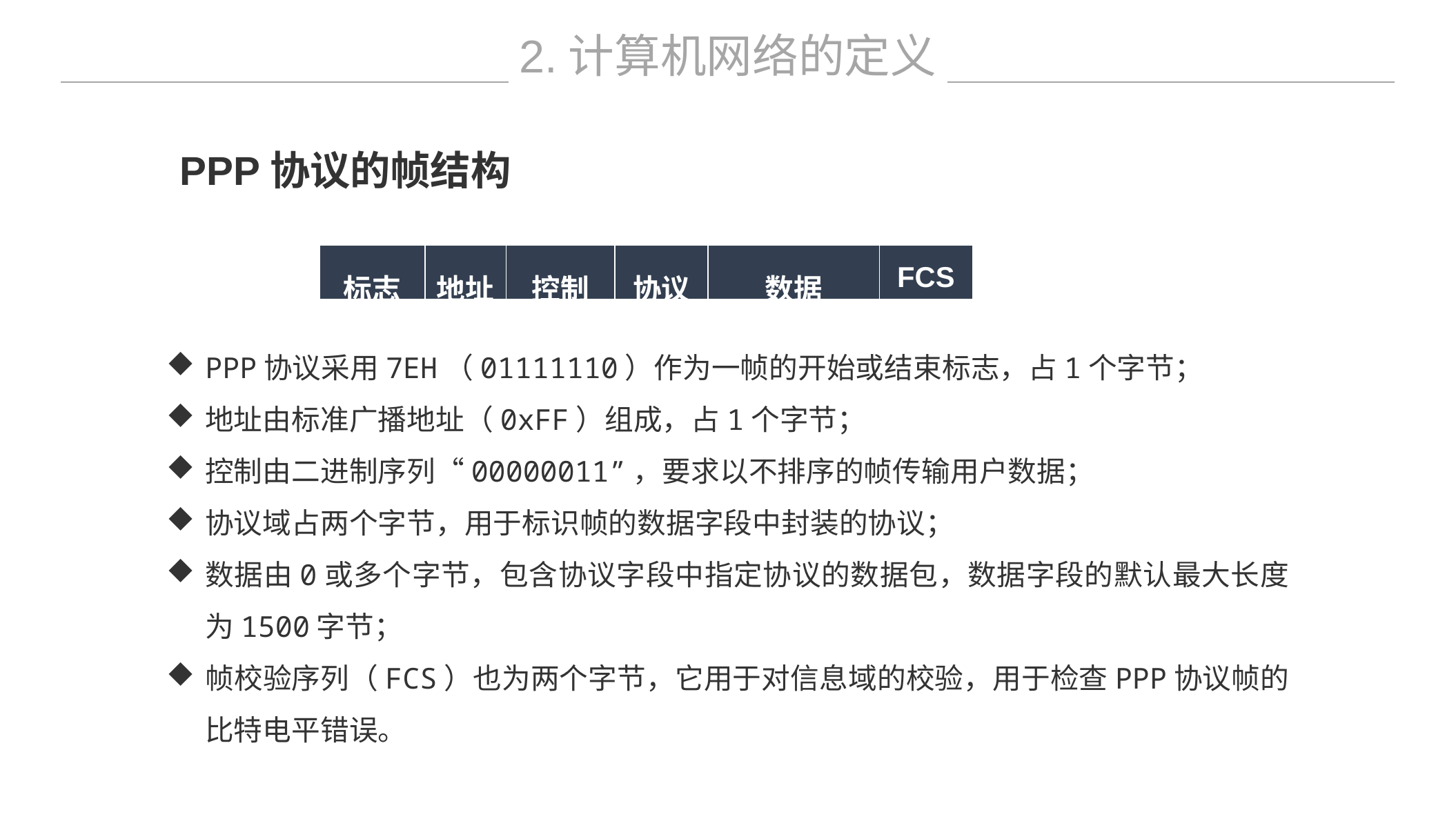

2.计算机网络的定义
PPP协议的帧结构
| 标志 | 地址 | 控制 | 协议 | 数据 | FCS |
| --- | --- | --- | --- | --- | --- |
PPP协议采用7EH（01111110）作为一帧的开始或结束标志，占1个字节；
地址由标准广播地址（0xFF）组成，占1个字节；
控制由二进制序列“00000011”，要求以不排序的帧传输用户数据；
协议域占两个字节，用于标识帧的数据字段中封装的协议；
数据由0或多个字节，包含协议字段中指定协议的数据包，数据字段的默认最大长度为1500字节；
帧校验序列（FCS）也为两个字节，它用于对信息域的校验，用于检查PPP协议帧的比特电平错误。